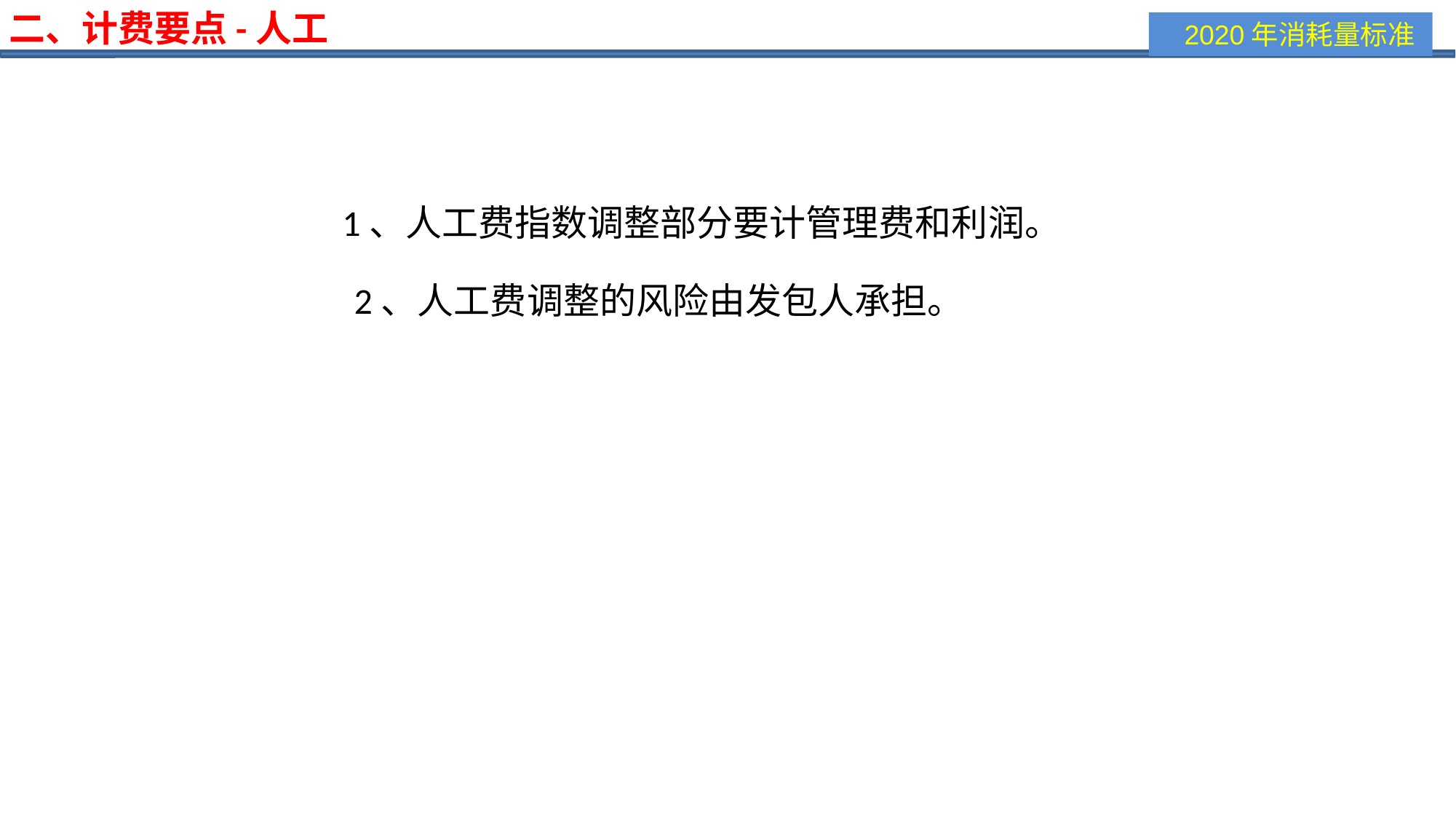

二、计费要点-人工
1、人工费指数调整部分要计管理费和利润。
2、人工费调整的风险由发包人承担。